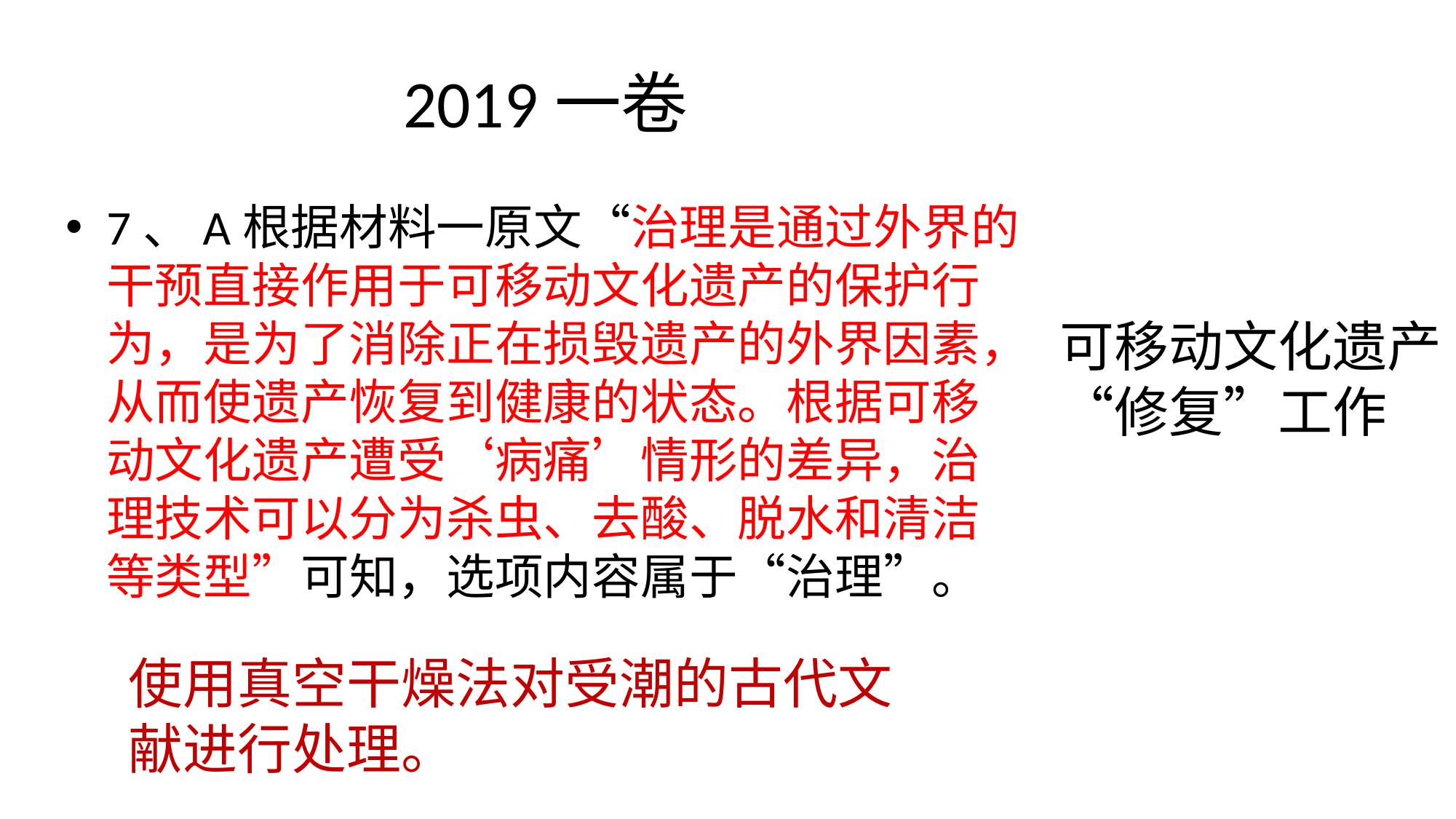

# 2019一卷
7、A根据材料一原文“治理是通过外界的干预直接作用于可移动文化遗产的保护行为，是为了消除正在损毁遗产的外界因素，从而使遗产恢复到健康的状态。根据可移动文化遗产遭受‘病痛’情形的差异，治理技术可以分为杀虫、去酸、脱水和清洁等类型”可知，选项内容属于“治理”。
可移动文化遗产“修复”工作
使用真空干燥法对受潮的古代文献进行处理。